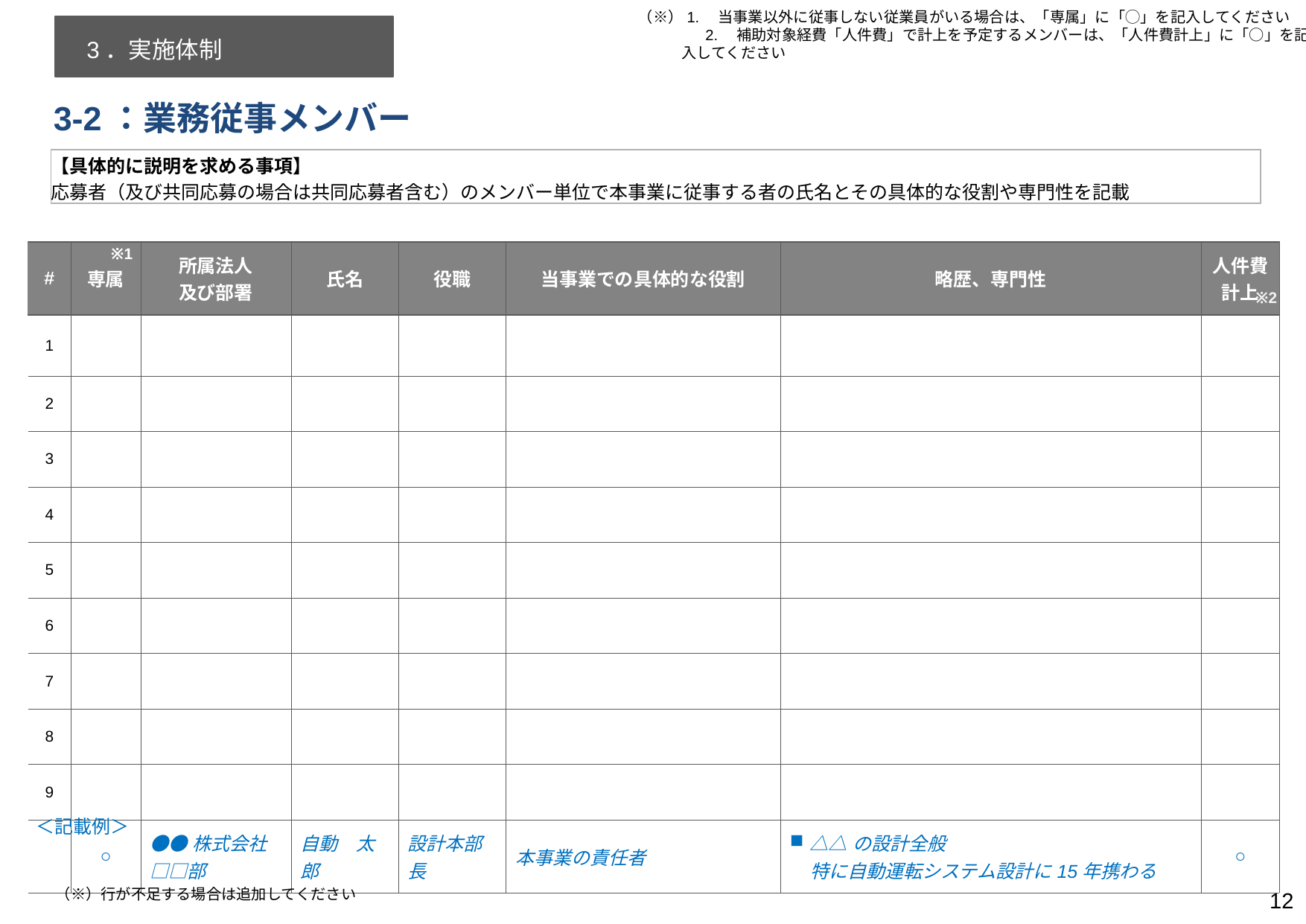

3．実施体制
（※）1.　当事業以外に従事しない従業員がいる場合は、「専属」に「◯」を記入してください
　　　　 2.　補助対象経費「人件費」で計上を予定するメンバーは、「人件費計上」に「○」を記入してください
3-2：業務従事メンバー
【具体的に説明を求める事項】
応募者（及び共同応募の場合は共同応募者含む）のメンバー単位で本事業に従事する者の氏名とその具体的な役割や専門性を記載
※1
| # | 専属 | 所属法人 及び部署 | 氏名 | 役職 | 当事業での具体的な役割 | 略歴、専門性 | 人件費 計上 |
| --- | --- | --- | --- | --- | --- | --- | --- |
| 1 |  |  |  |  |  |  |  |
| 2 |  |  |  |  |  |  |  |
| 3 |  |  |  |  |  |  |  |
| 4 |  |  |  |  |  |  |  |
| 5 |  |  |  |  |  |  |  |
| 6 |  |  |  |  |  |  |  |
| 7 |  |  |  |  |  |  |  |
| 8 |  |  |  |  |  |  |  |
| 9 |  |  |  |  |  |  |  |
|  | ○ | ●●株式会社 □□部 | 自動　太郎 | 設計本部長 | 本事業の責任者 | △△の設計全般 特に自動運転システム設計に15年携わる | ○ |
※2
＜記載例＞
12
（※）行が不足する場合は追加してください